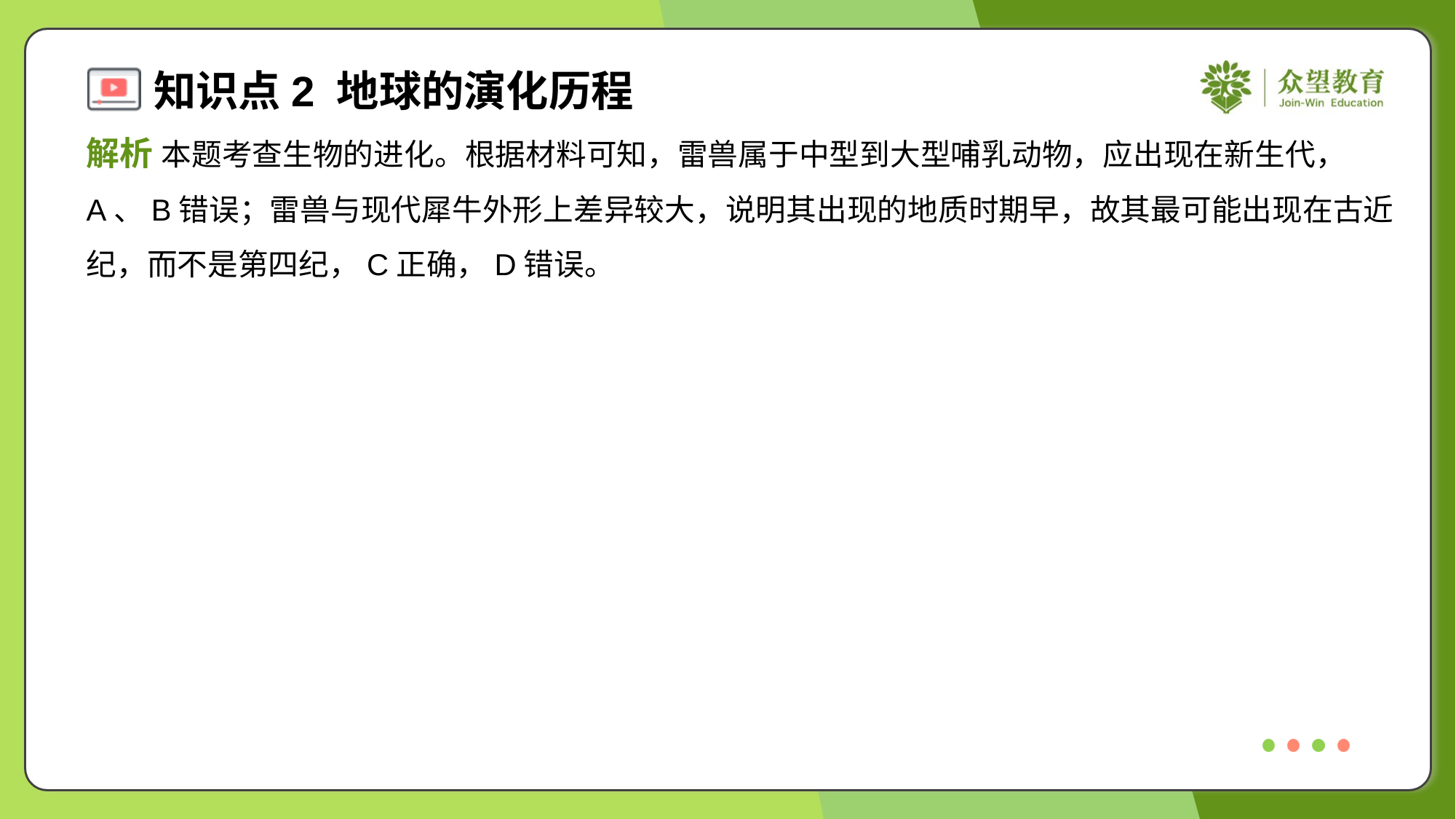

解析 本题考查生物的进化。根据材料可知，雷兽属于中型到大型哺乳动物，应出现在新生代，
A、B错误；雷兽与现代犀牛外形上差异较大，说明其出现的地质时期早，故其最可能出现在古近
纪，而不是第四纪，C正确，D错误。